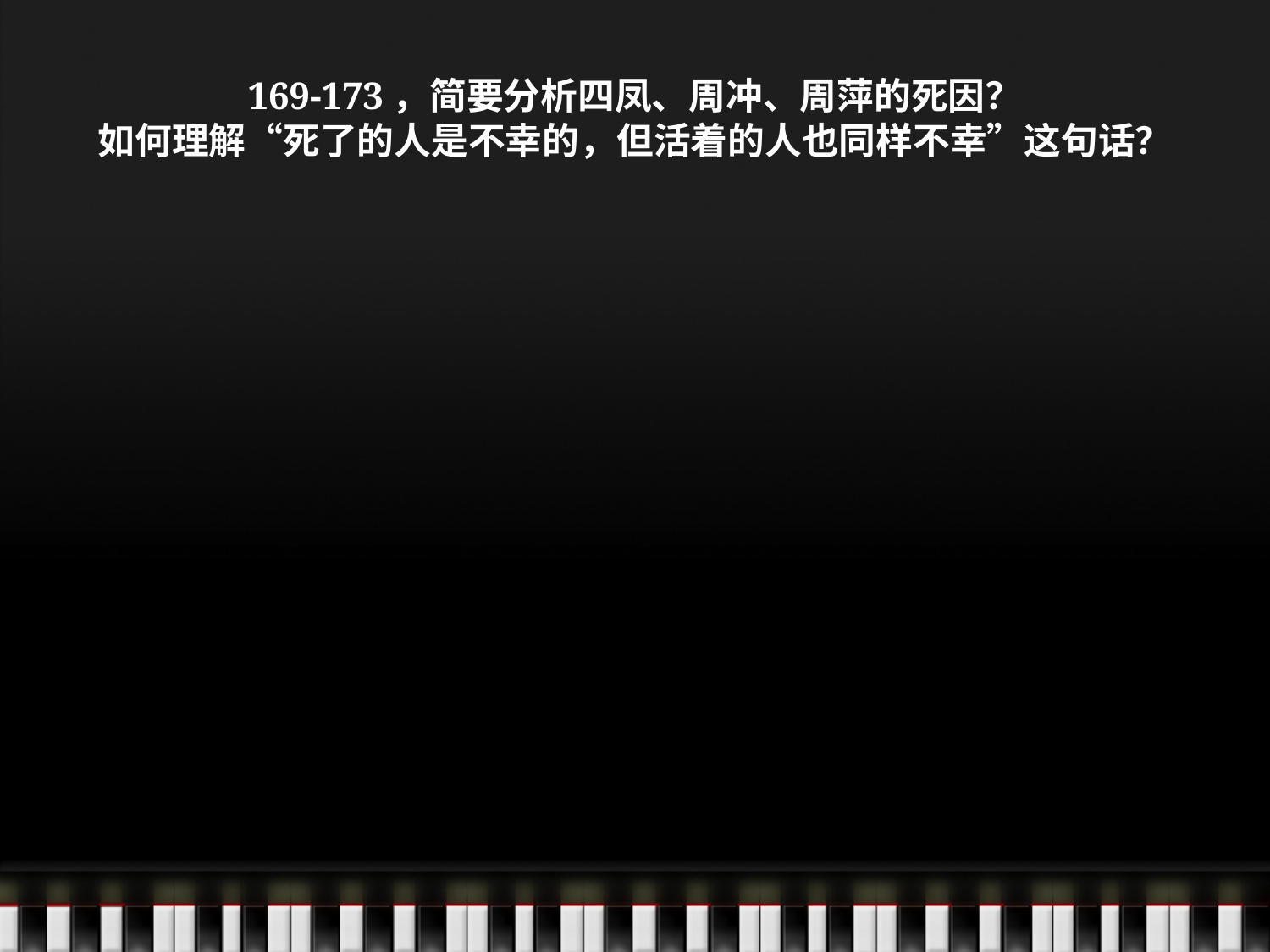

# 169-173，简要分析四凤、周冲、周萍的死因？ 如何理解“死了的人是不幸的，但活着的人也同样不幸”这句话？